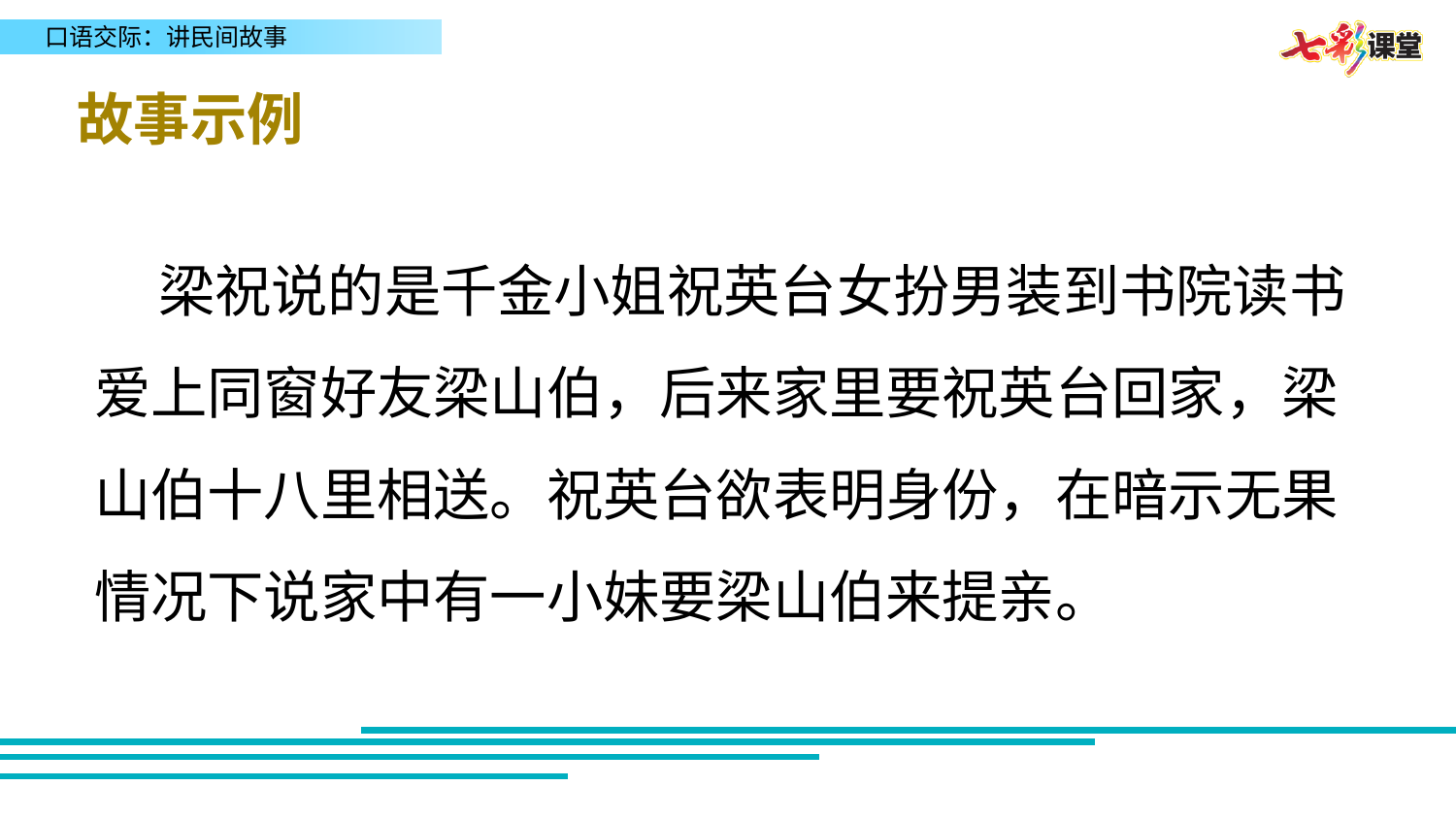

故事示例
    梁祝说的是千金小姐祝英台女扮男装到书院读书爱上同窗好友梁山伯，后来家里要祝英台回家，梁山伯十八里相送。祝英台欲表明身份，在暗示无果情况下说家中有一小妹要梁山伯来提亲。